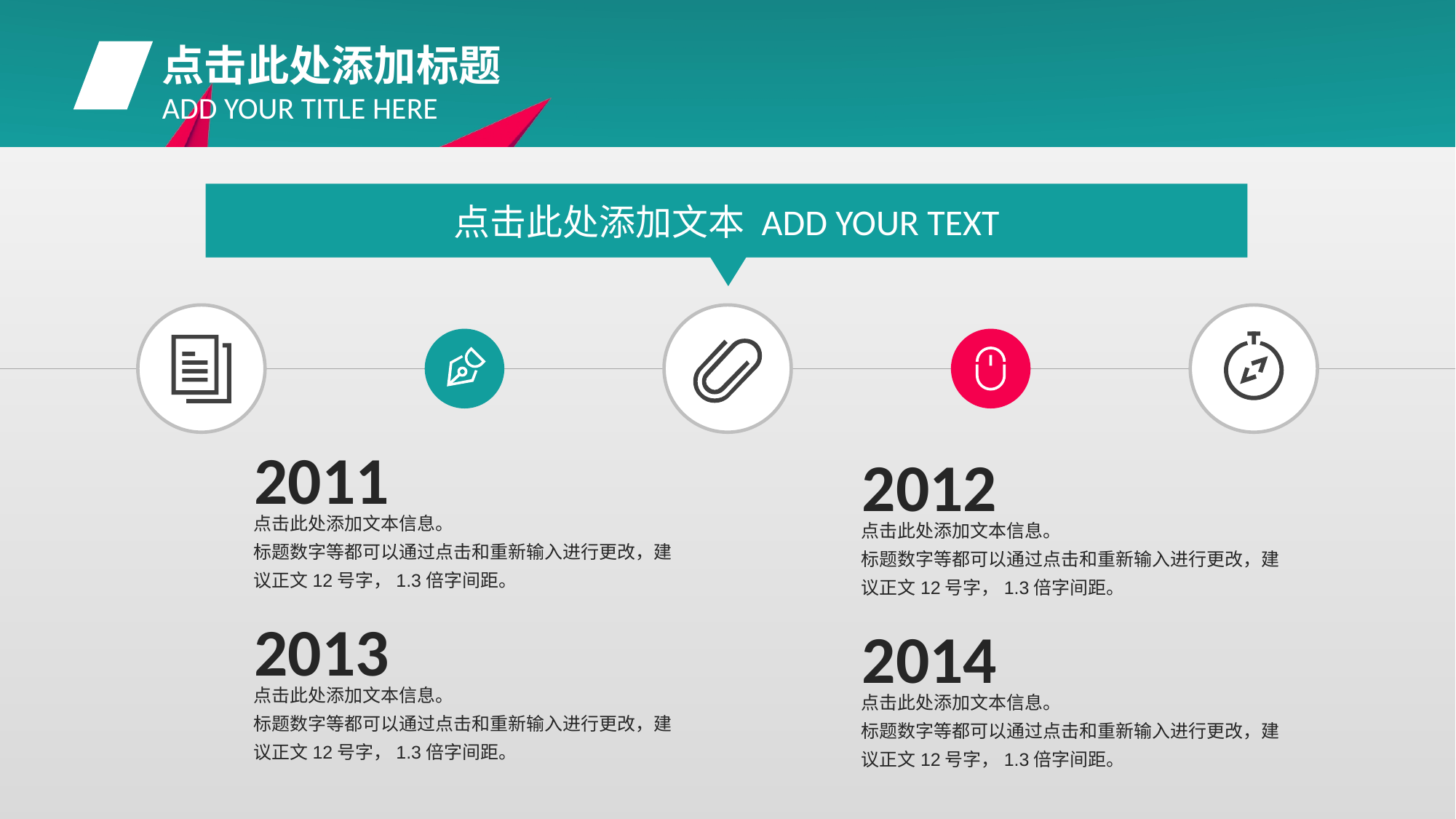

点击此处添加标题
ADD YOUR TITLE HERE
点击此处添加文本 ADD YOUR TEXT

2011
2012
点击此处添加文本信息。
标题数字等都可以通过点击和重新输入进行更改，建议正文12号字，1.3倍字间距。
点击此处添加文本信息。
标题数字等都可以通过点击和重新输入进行更改，建议正文12号字，1.3倍字间距。
2013
2014
点击此处添加文本信息。
标题数字等都可以通过点击和重新输入进行更改，建议正文12号字，1.3倍字间距。
点击此处添加文本信息。
标题数字等都可以通过点击和重新输入进行更改，建议正文12号字，1.3倍字间距。